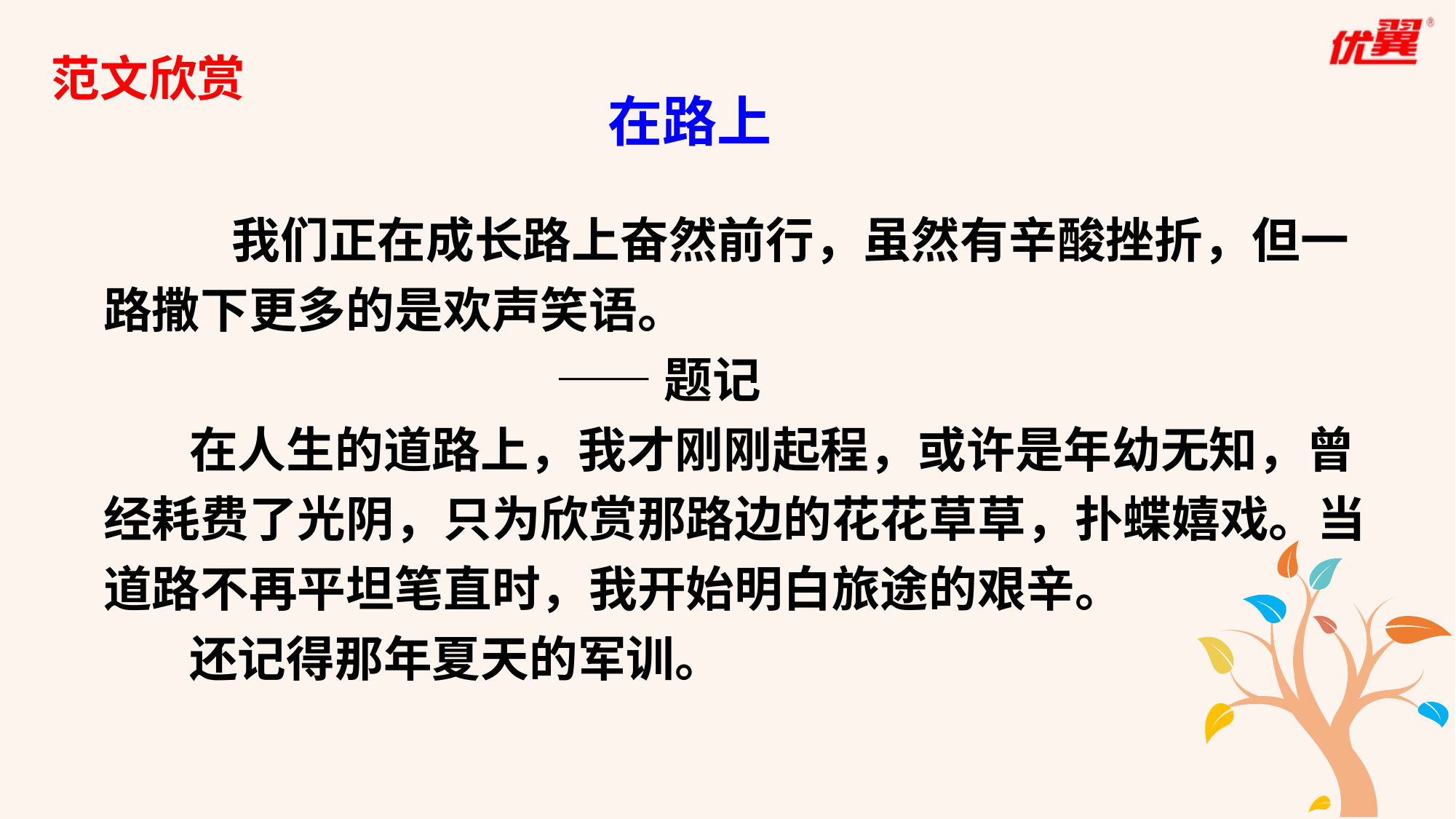

范文欣赏
在路上
　我们正在成长路上奋然前行，虽然有辛酸挫折，但一路撒下更多的是欢声笑语。
                                 ——题记
在人生的道路上，我才刚刚起程，或许是年幼无知，曾经耗费了光阴，只为欣赏那路边的花花草草，扑蝶嬉戏。当道路不再平坦笔直时，我开始明白旅途的艰辛。
还记得那年夏天的军训。